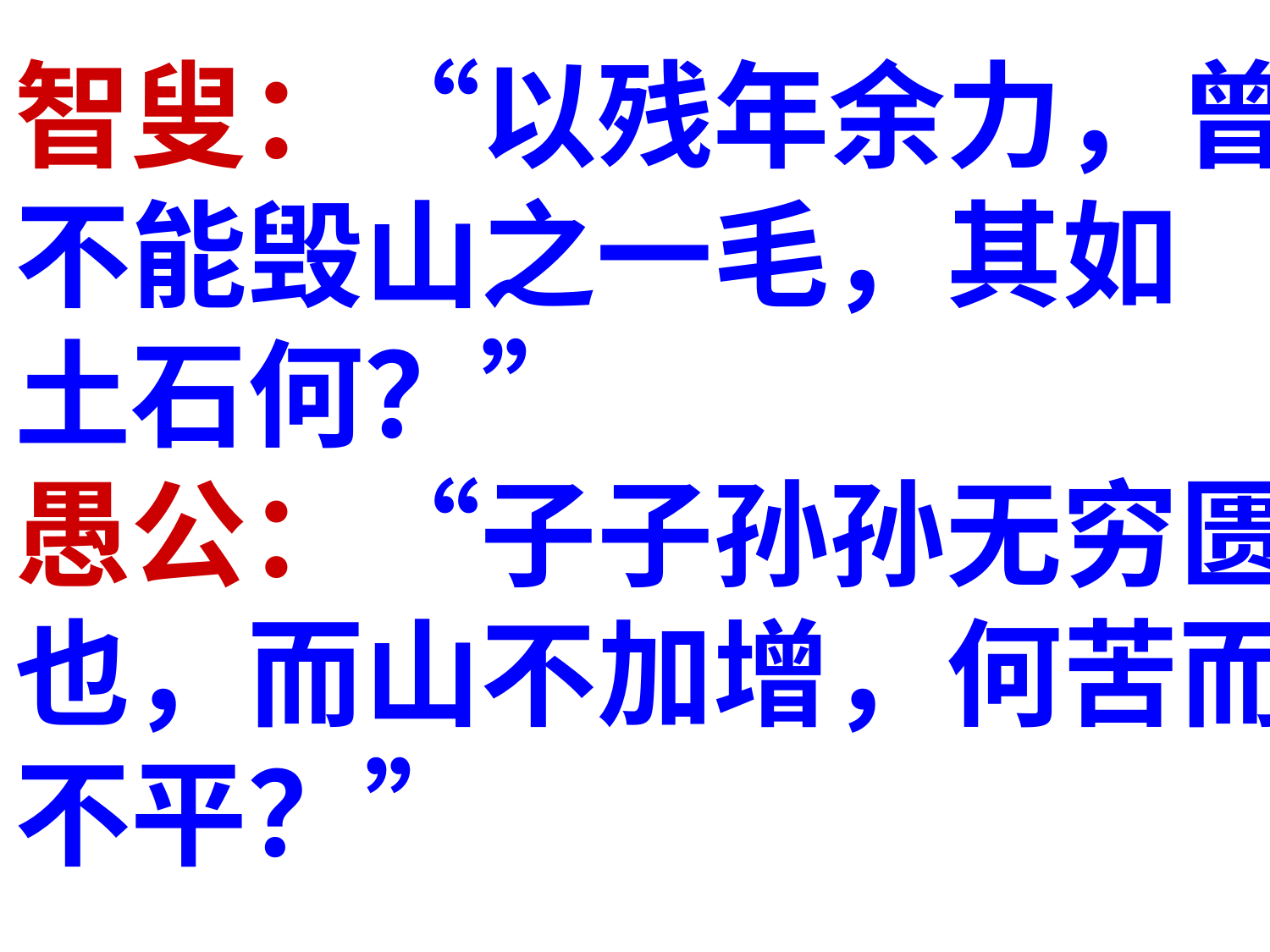

智叟：“以残年余力，曾
不能毁山之一毛，其如
土石何？”
愚公：“子子孙孙无穷匮
也，而山不加增，何苦而
不平？”